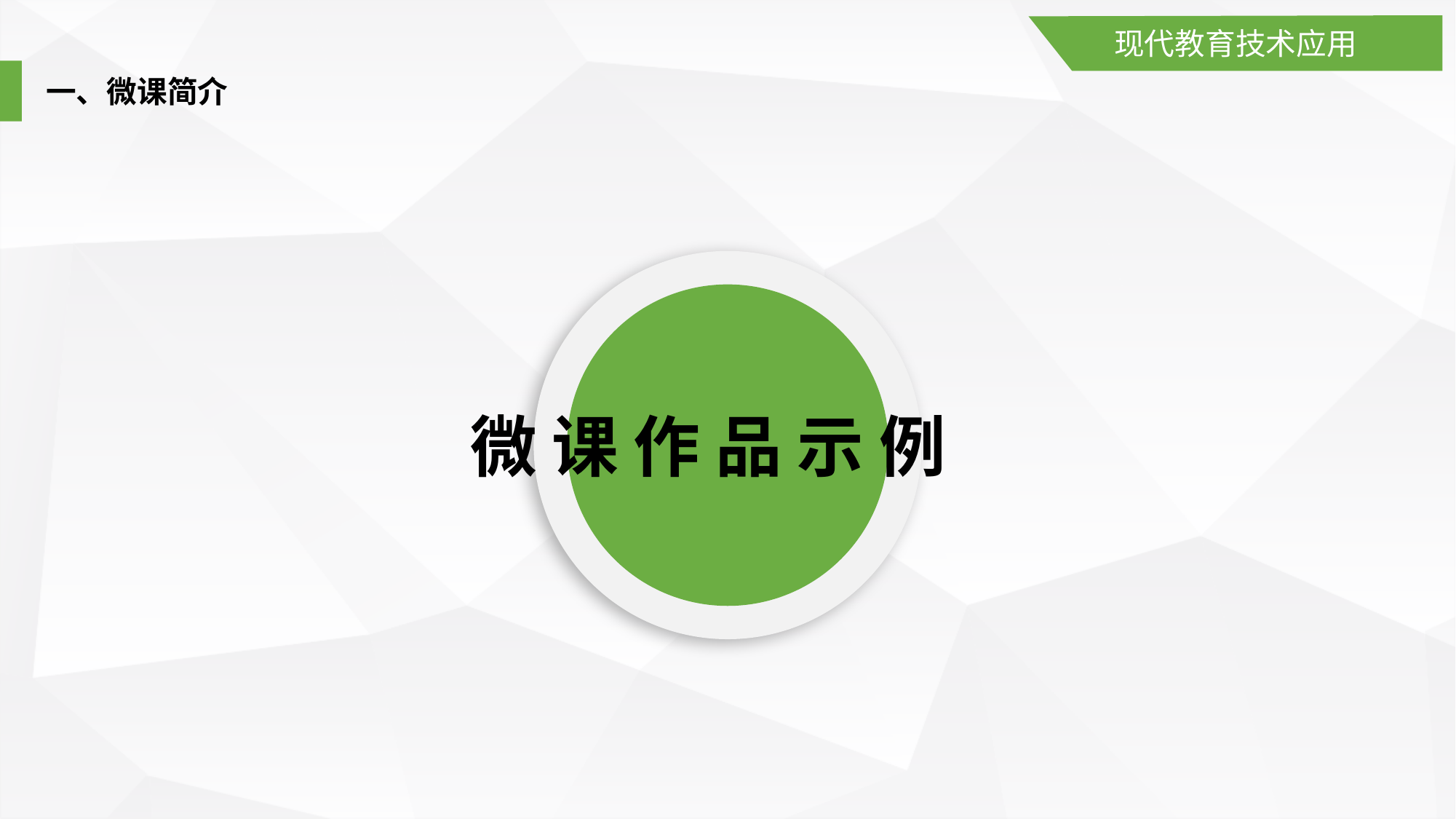

现代教育技术应用

一、微课简介

微 课 作 品 示 例